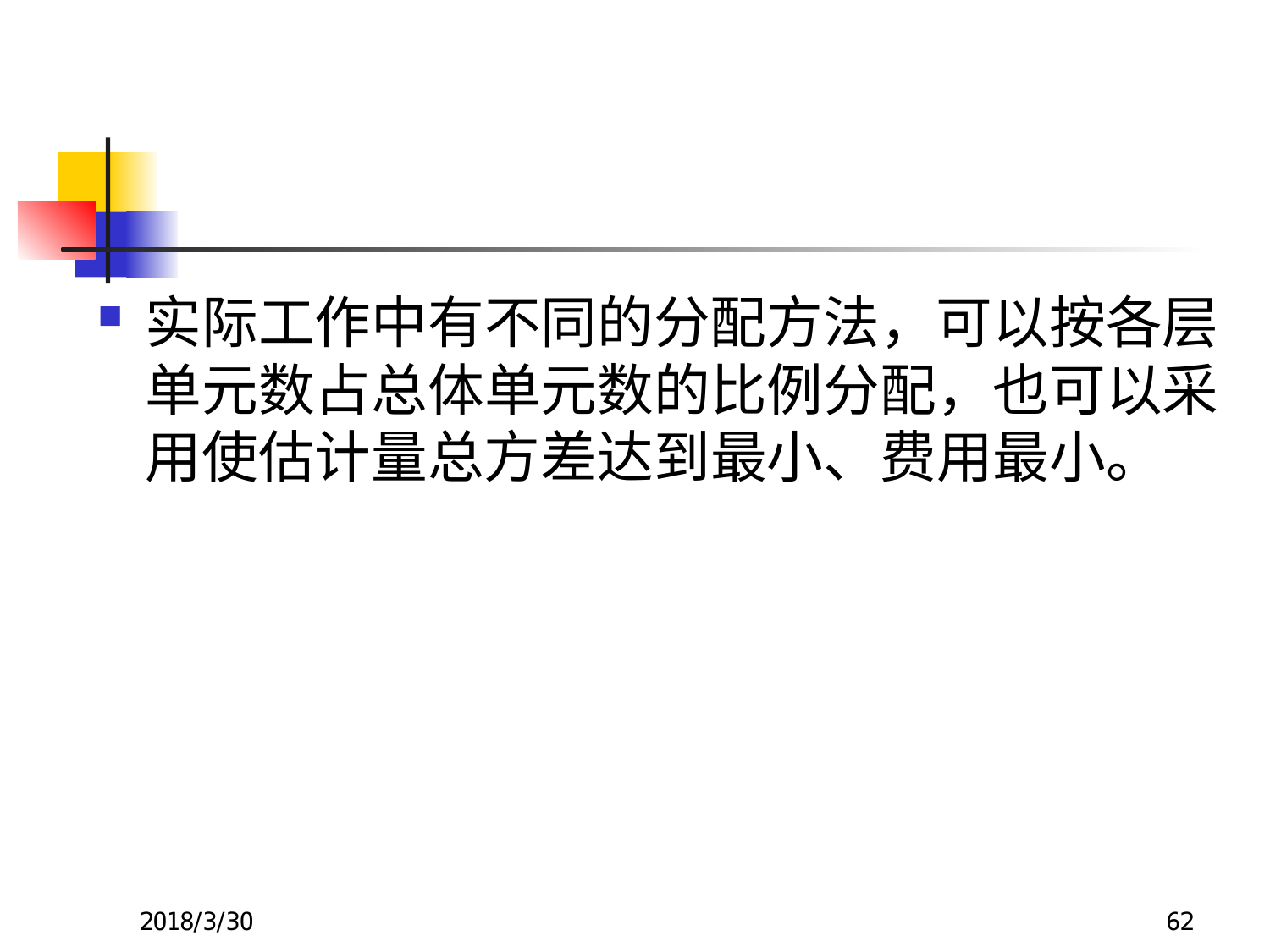

实际工作中有不同的分配方法，可以按各层单元数占总体单元数的比例分配，也可以采用使估计量总方差达到最小、费用最小。

2018/3/30
62